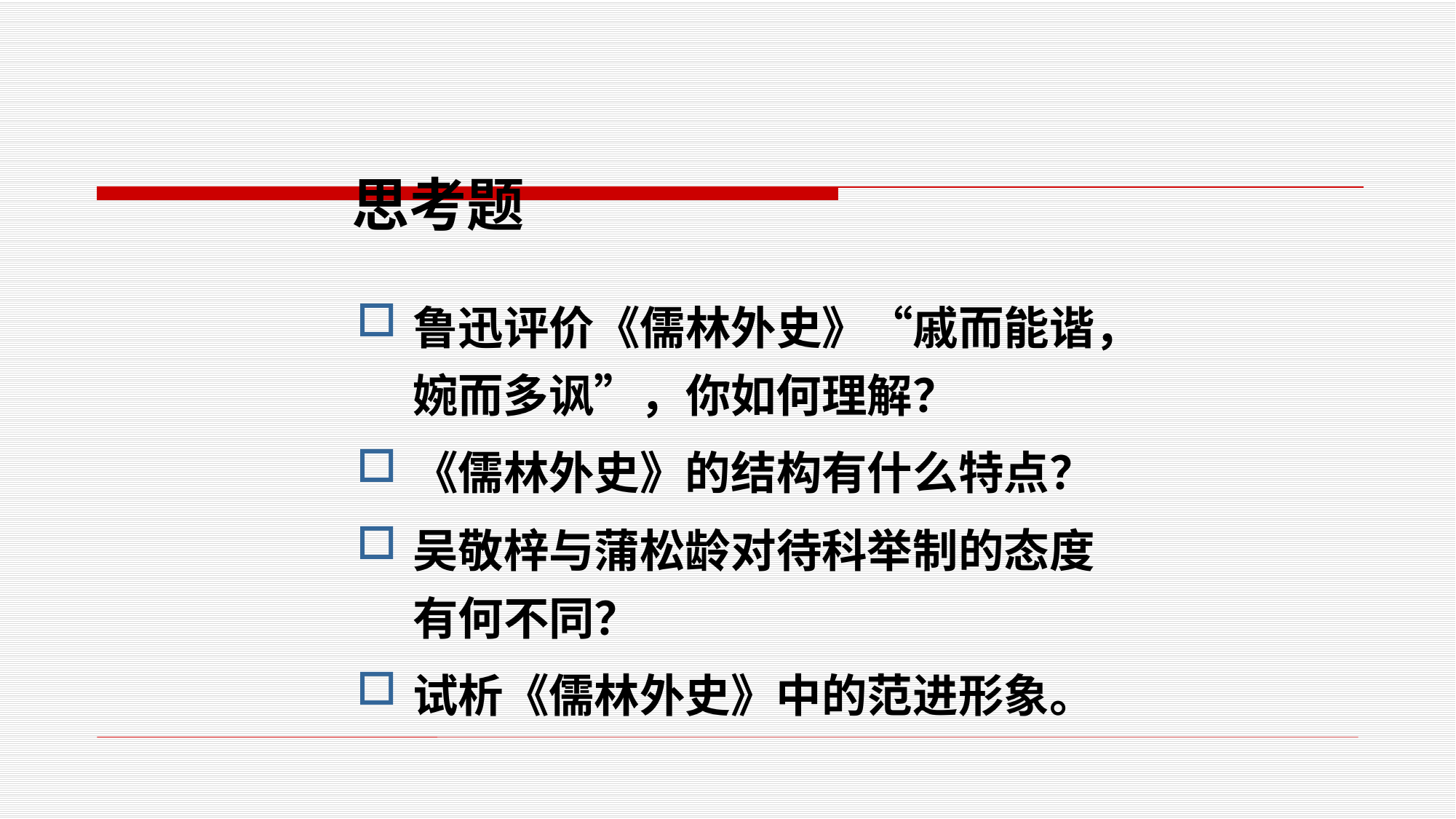

思考题
鲁迅评价《儒林外史》“戚而能谐，婉而多讽”，你如何理解？
《儒林外史》的结构有什么特点？
吴敬梓与蒲松龄对待科举制的态度有何不同？
试析《儒林外史》中的范进形象。